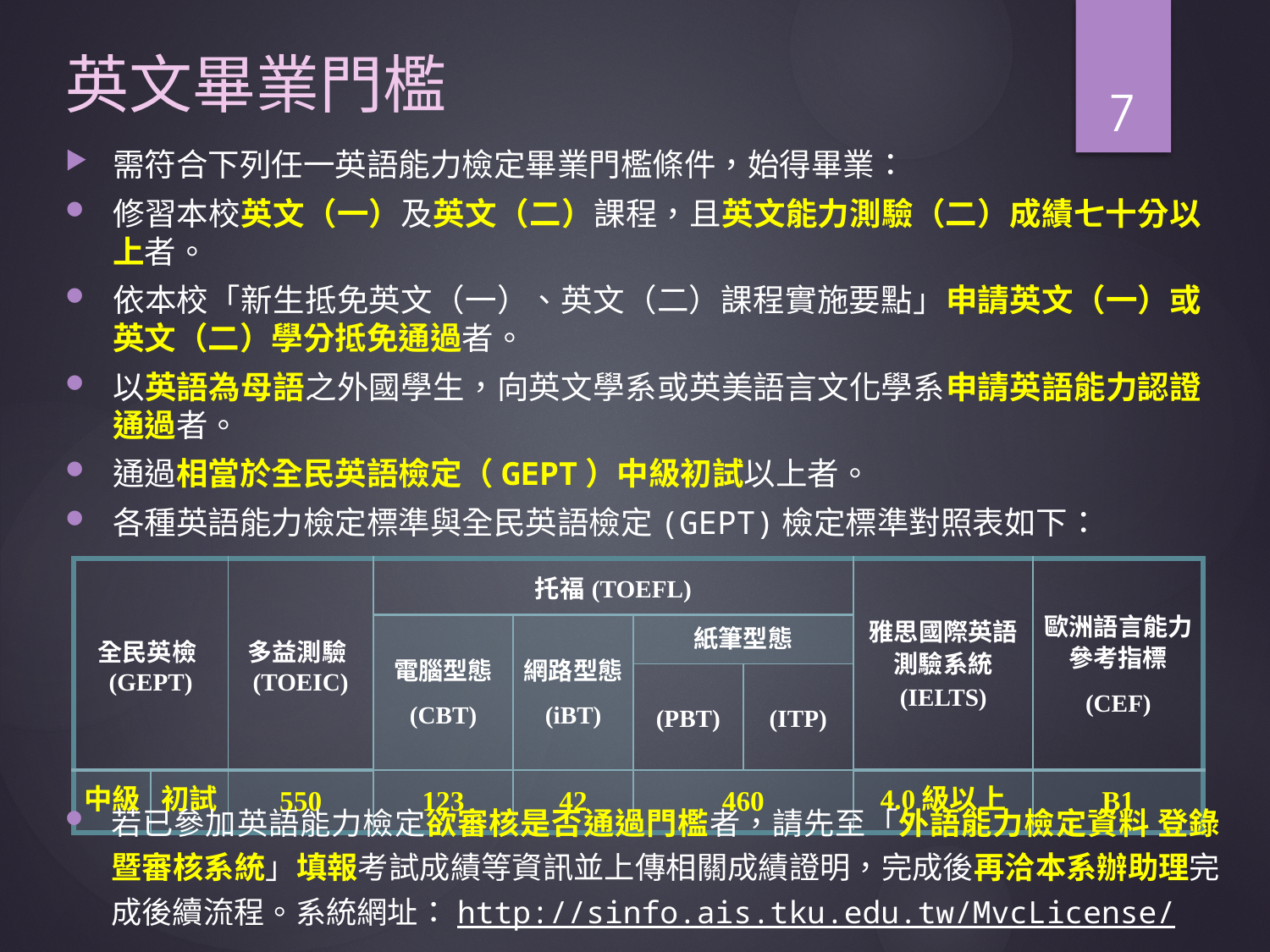

# 英文畢業門檻
7
需符合下列任一英語能力檢定畢業門檻條件，始得畢業：
修習本校英文（一）及英文（二）課程，且英文能力測驗（二）成績七十分以上者。
依本校「新生抵免英文（一）、英文（二）課程實施要點」申請英文（一）或英文（二）學分抵免通過者。
以英語為母語之外國學生，向英文學系或英美語言文化學系申請英語能力認證通過者。
通過相當於全民英語檢定（GEPT）中級初試以上者。
各種英語能力檢定標準與全民英語檢定(GEPT)檢定標準對照表如下：

| 全民英檢(GEPT) |  | 多益測驗(TOEIC) | 托福(TOEFL) |  |  |  | 雅思國際英語測驗系統 (IELTS) | 歐洲語言能力參考指標 (CEF) |
| --- | --- | --- | --- | --- | --- | --- | --- | --- |
|  |  |  | 電腦型態 (CBT) | 網路型態 (iBT) | 紙筆型態 |  |  |  |
|  |  |  |  |  | (PBT) | (ITP) |  |  |
| 中級 | 初試 | 550 | 123 | 42 | 460 |  | 4.0級以上 | B1 |
若已參加英語能力檢定欲審核是否通過門檻者，請先至「外語能力檢定資料 登錄暨審核系統」填報考試成績等資訊並上傳相關成績證明，完成後再洽本系辦助理完成後續流程。系統網址：http://sinfo.ais.tku.edu.tw/MvcLicense/